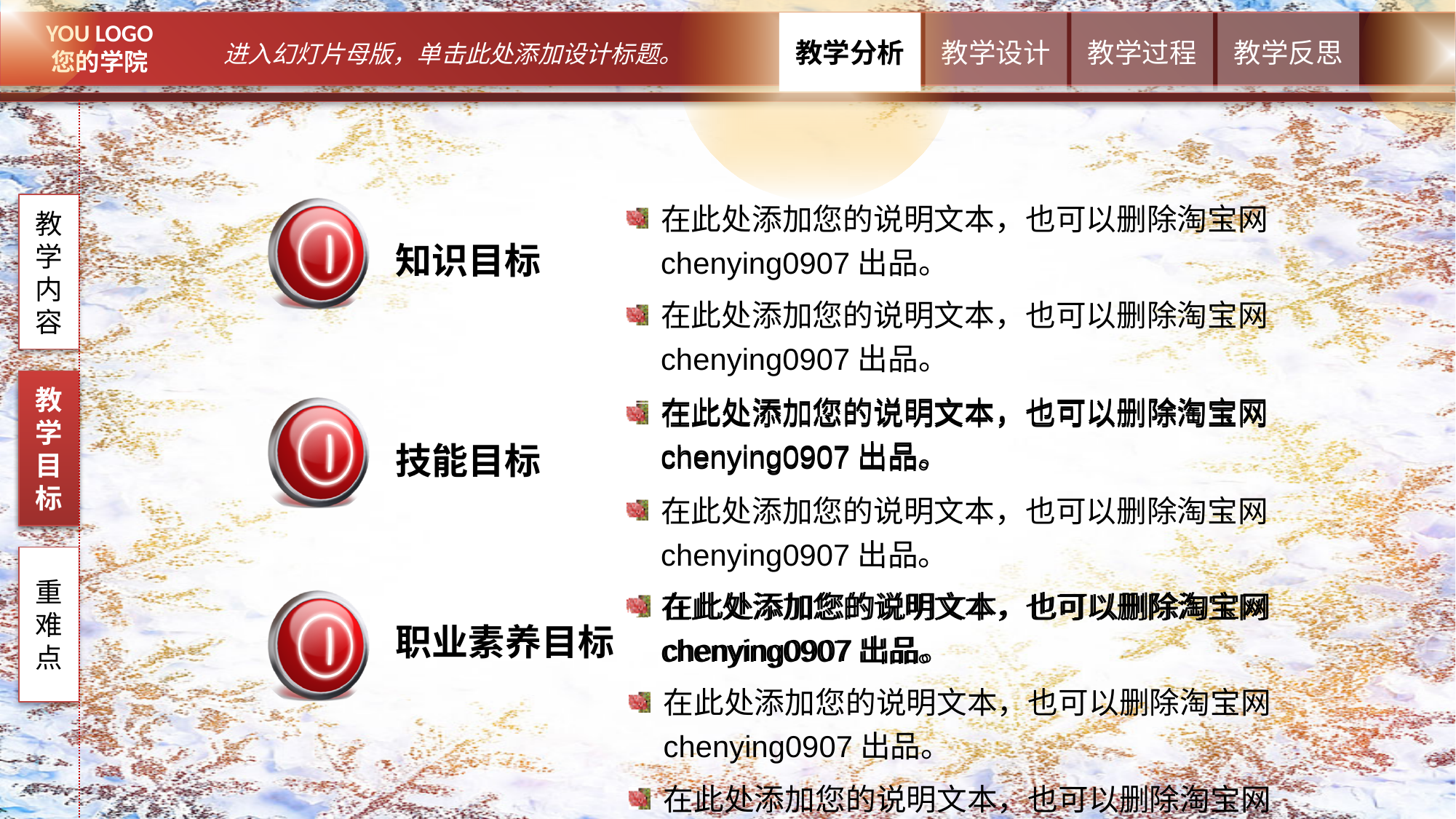

在此处添加您的说明文本，也可以删除淘宝网chenying0907出品。
在此处添加您的说明文本，也可以删除淘宝网chenying0907出品。
在此处添加您的说明文本，也可以删除淘宝网chenying0907出品。

教学内容
知识目标
教学目标
教学目标
在此处添加您的说明文本，也可以删除淘宝网chenying0907出品。
在此处添加您的说明文本，也可以删除淘宝网chenying0907出品。
在此处添加您的说明文本，也可以删除淘宝网chenying0907出品。

技能目标
重难点
在此处添加您的说明文本，也可以删除淘宝网chenying0907出品。
在此处添加您的说明文本，也可以删除淘宝网chenying0907出品。
在此处添加您的说明文本，也可以删除淘宝网chenying0907出品。

职业素养目标